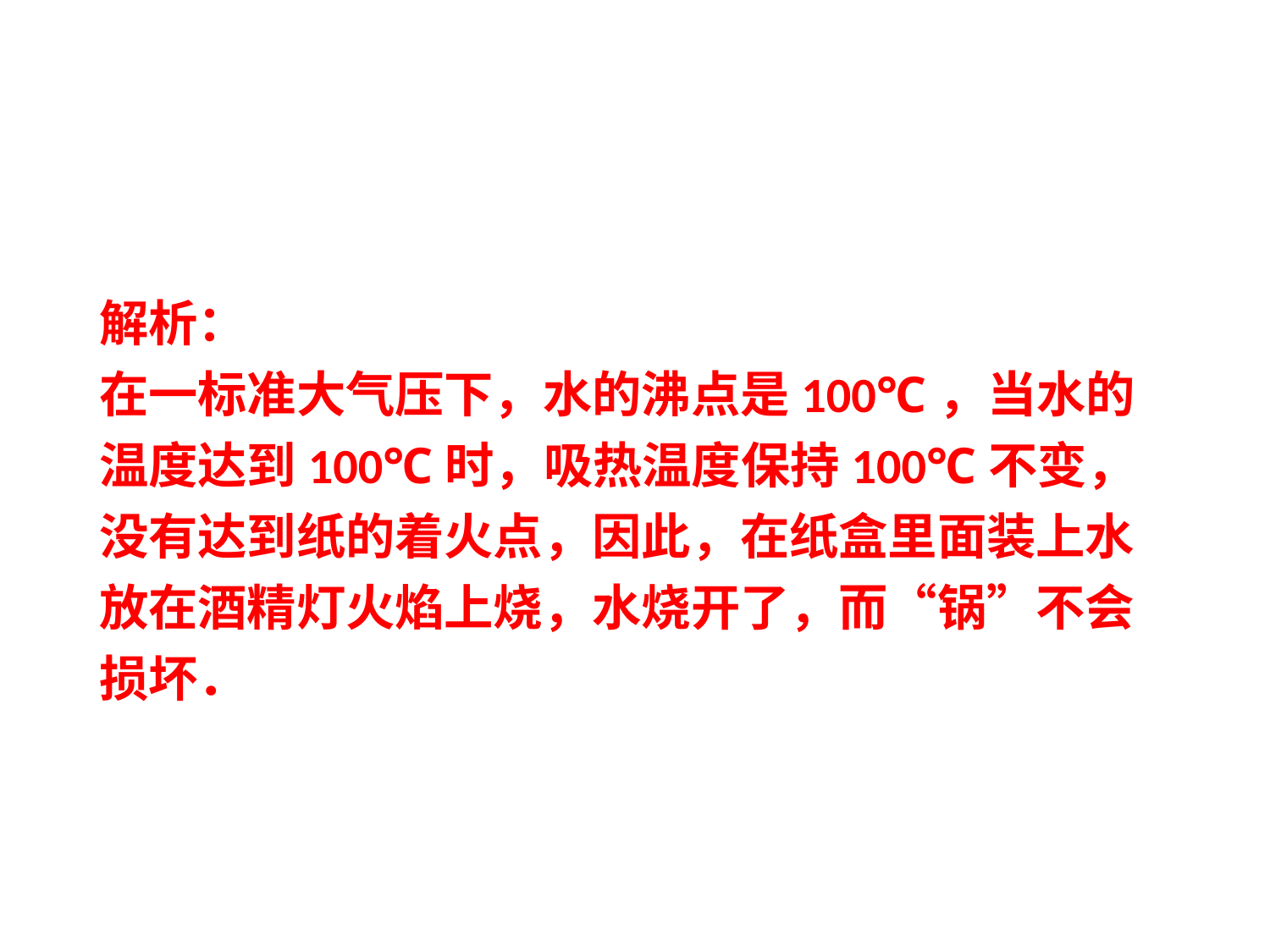

解析：
在一标准大气压下，水的沸点是100℃，当水的温度达到100℃时，吸热温度保持100℃不变，没有达到纸的着火点，因此，在纸盒里面装上水放在酒精灯火焰上烧，水烧开了，而“锅”不会损坏．